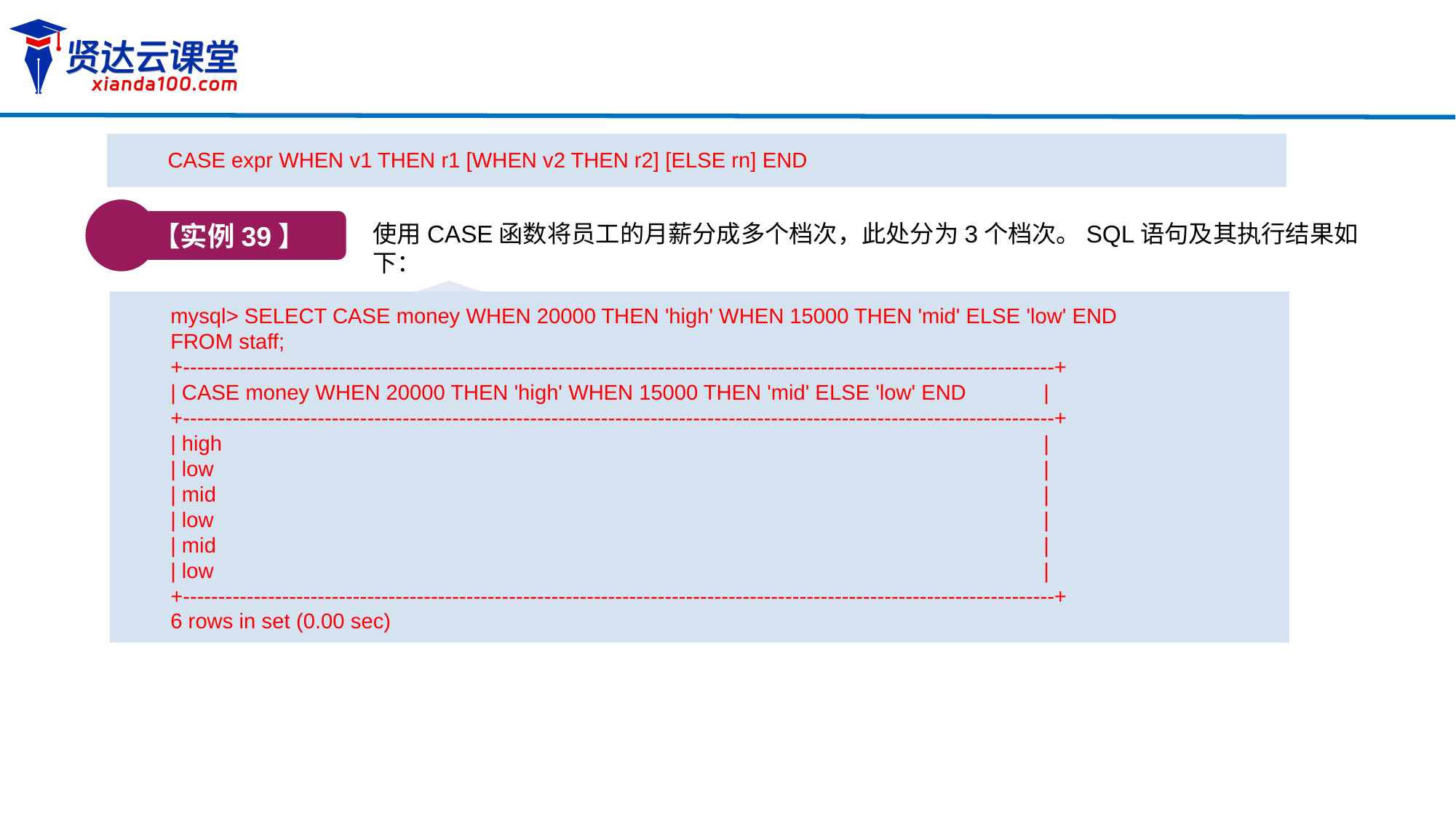

CASE expr WHEN v1 THEN r1 [WHEN v2 THEN r2] [ELSE rn] END

【实例39】
使用CASE函数将员工的月薪分成多个档次，此处分为3个档次。SQL语句及其执行结果如下：

mysql> SELECT CASE money WHEN 20000 THEN 'high' WHEN 15000 THEN 'mid' ELSE 'low' END FROM staff;
+---------------------------------------------------------------------------------------------------------------------------+
| CASE money WHEN 20000 THEN 'high' WHEN 15000 THEN 'mid' ELSE 'low' END 	|
+---------------------------------------------------------------------------------------------------------------------------+
| high                                             						|
| low                                             						|
| mid                                                     					|
| low                                                        					|
| mid                                                             					|
| low                                                             					|
+---------------------------------------------------------------------------------------------------------------------------+
6 rows in set (0.00 sec)